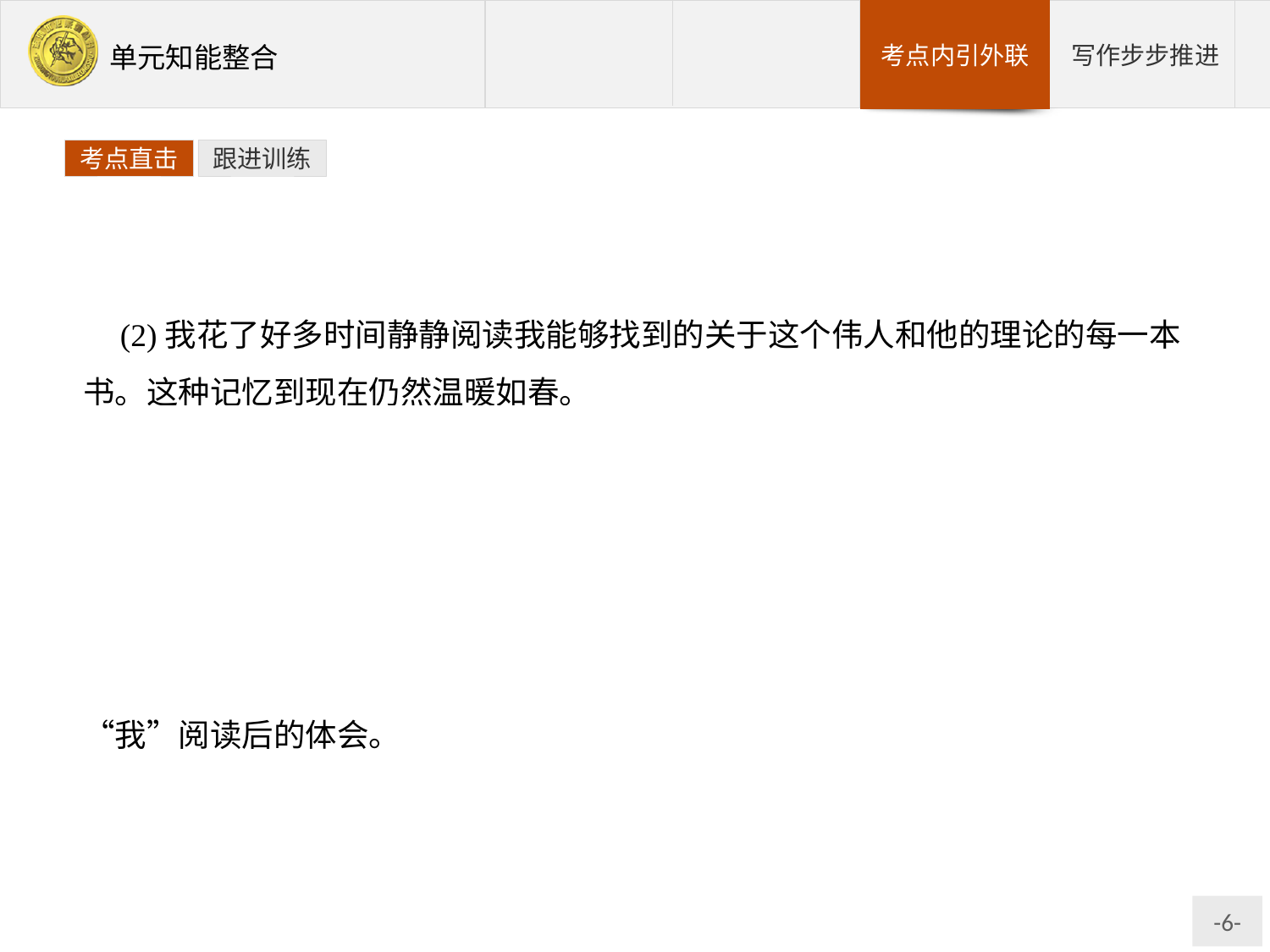

考点直击
跟进训练
(2)我花了好多时间静静阅读我能够找到的关于这个伟人和他的理论的每一本书。这种记忆到现在仍然温暖如春。
思路解析:第一句是成分复杂且使用了多重修饰语的语句,解答时要抓住“好多时间”“静静阅读”“能够找到的”“每一本”等修饰成分;第二句“温暖如春”是比喻。理解时要注意从中体会“我”对爱因斯坦著作的着迷程度和阅读感受。
参考答案:这两句话表现了爱因斯坦的著作对“我”的极大吸引力,以及“我”阅读后的体会。